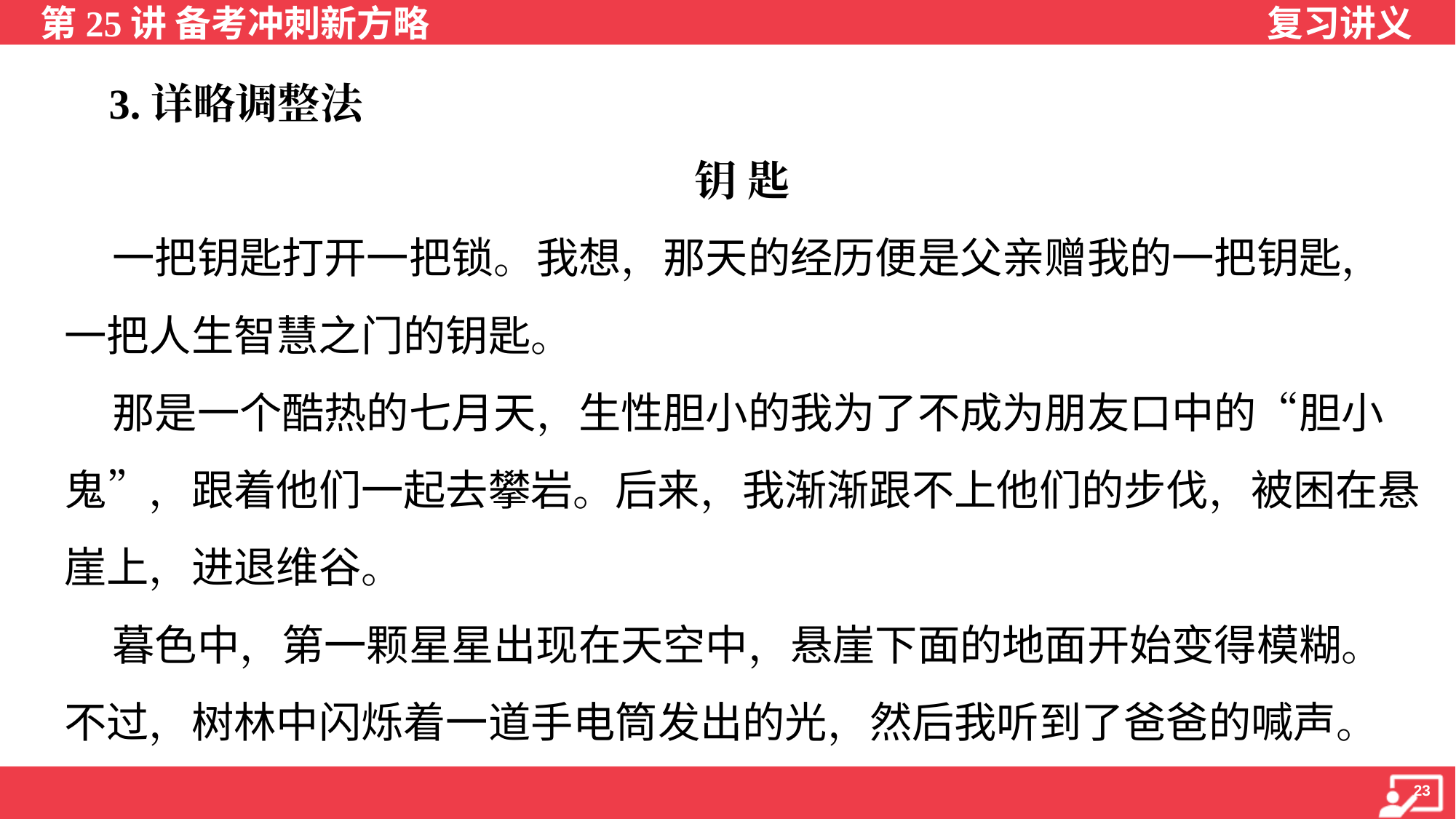

3.详略调整法
钥 匙
    一把钥匙打开一把锁。我想，那天的经历便是父亲赠我的一把钥匙，
一把人生智慧之门的钥匙。
    那是一个酷热的七月天，生性胆小的我为了不成为朋友口中的“胆小
鬼”，跟着他们一起去攀岩。后来，我渐渐跟不上他们的步伐，被困在悬
崖上，进退维谷。
    暮色中，第一颗星星出现在天空中，悬崖下面的地面开始变得模糊。
不过，树林中闪烁着一道手电筒发出的光，然后我听到了爸爸的喊声。